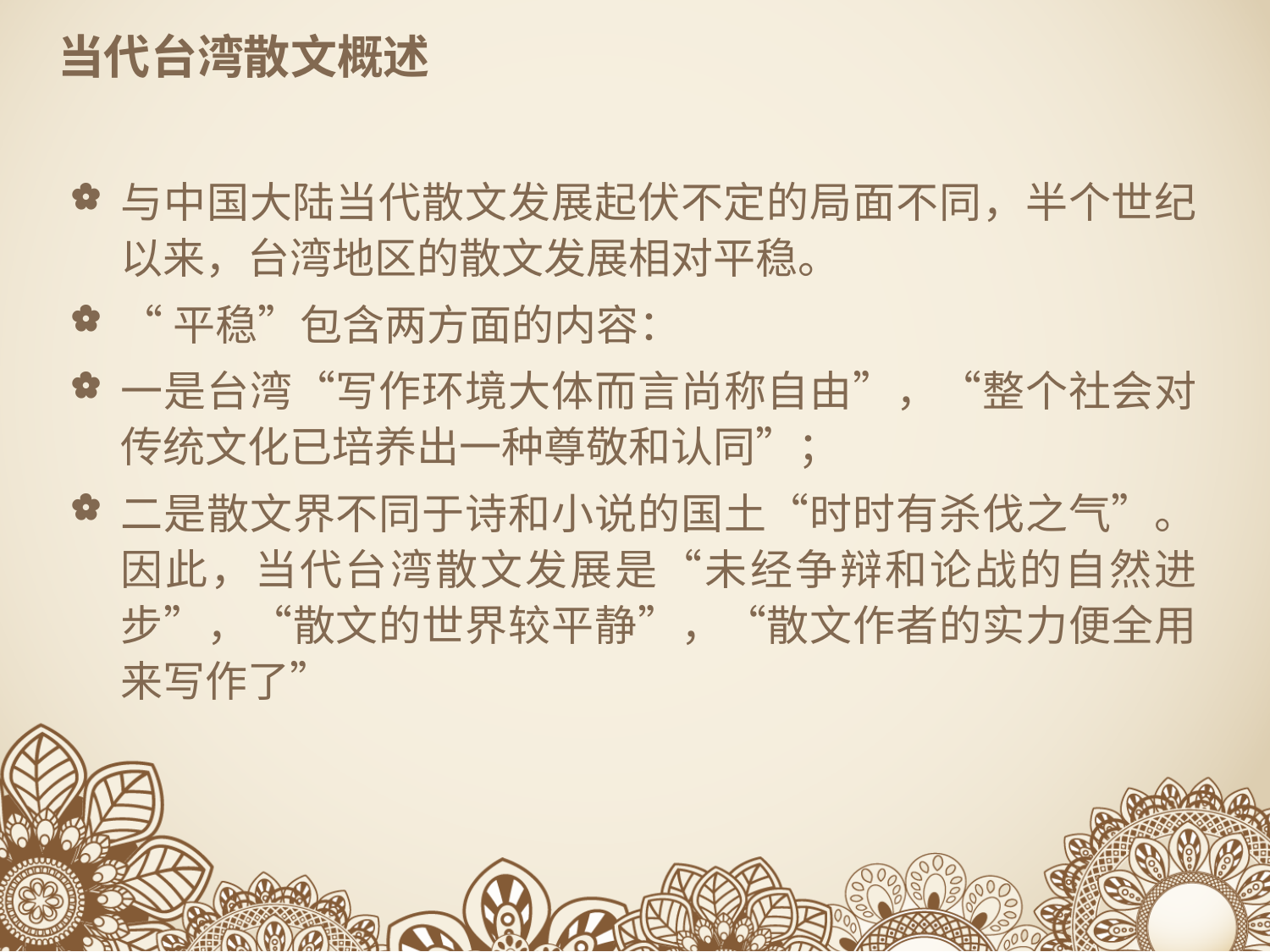

# 当代台湾散文概述
与中国大陆当代散文发展起伏不定的局面不同，半个世纪以来，台湾地区的散文发展相对平稳。
“平稳”包含两方面的内容：
一是台湾“写作环境大体而言尚称自由”，“整个社会对传统文化已培养出一种尊敬和认同”；
二是散文界不同于诗和小说的国土“时时有杀伐之气”。因此，当代台湾散文发展是“未经争辩和论战的自然进步”，“散文的世界较平静”，“散文作者的实力便全用来写作了”